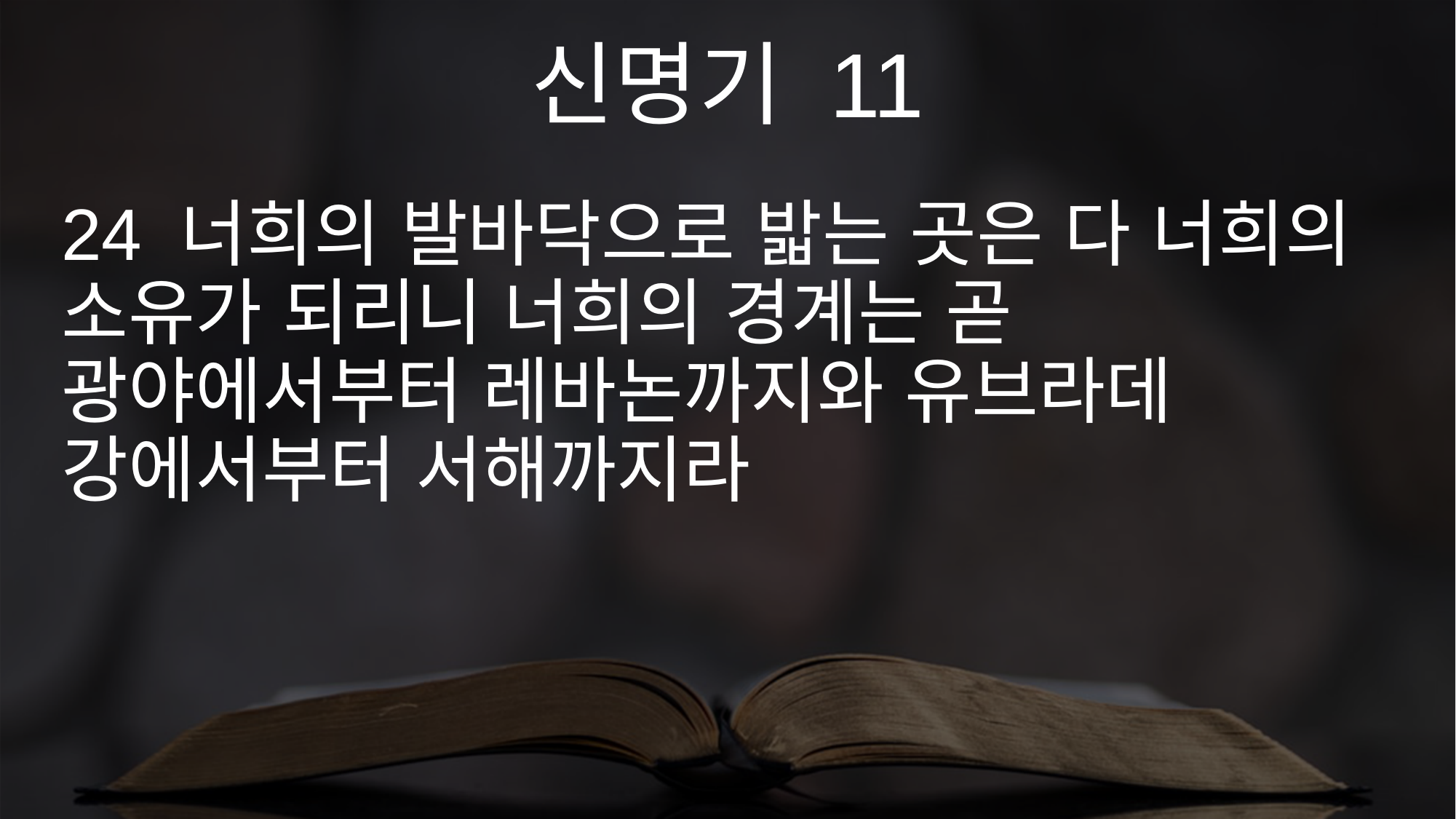

신명기 11
24 너희의 발바닥으로 밟는 곳은 다 너희의 소유가 되리니 너희의 경계는 곧 광야에서부터 레바논까지와 유브라데 강에서부터 서해까지라